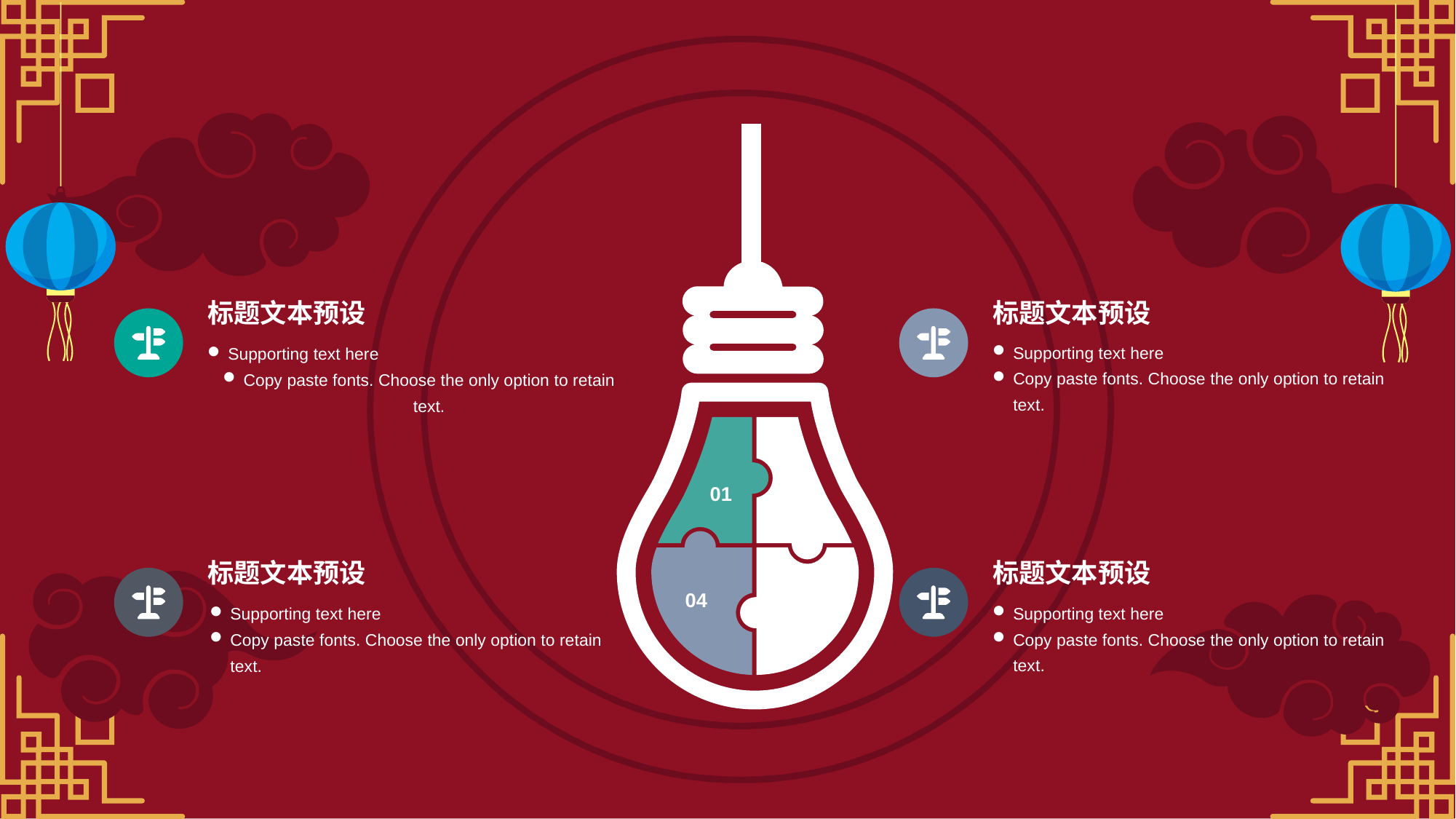

标题文本预设
标题文本预设

Supporting text here
Copy paste fonts. Choose the only option to retain text.

Supporting text here
Copy paste fonts. Choose the only option to retain text.

01
02

标题文本预设
标题文本预设

04
03

Supporting text here
Copy paste fonts. Choose the only option to retain text.
Supporting text here
Copy paste fonts. Choose the only option to retain text.